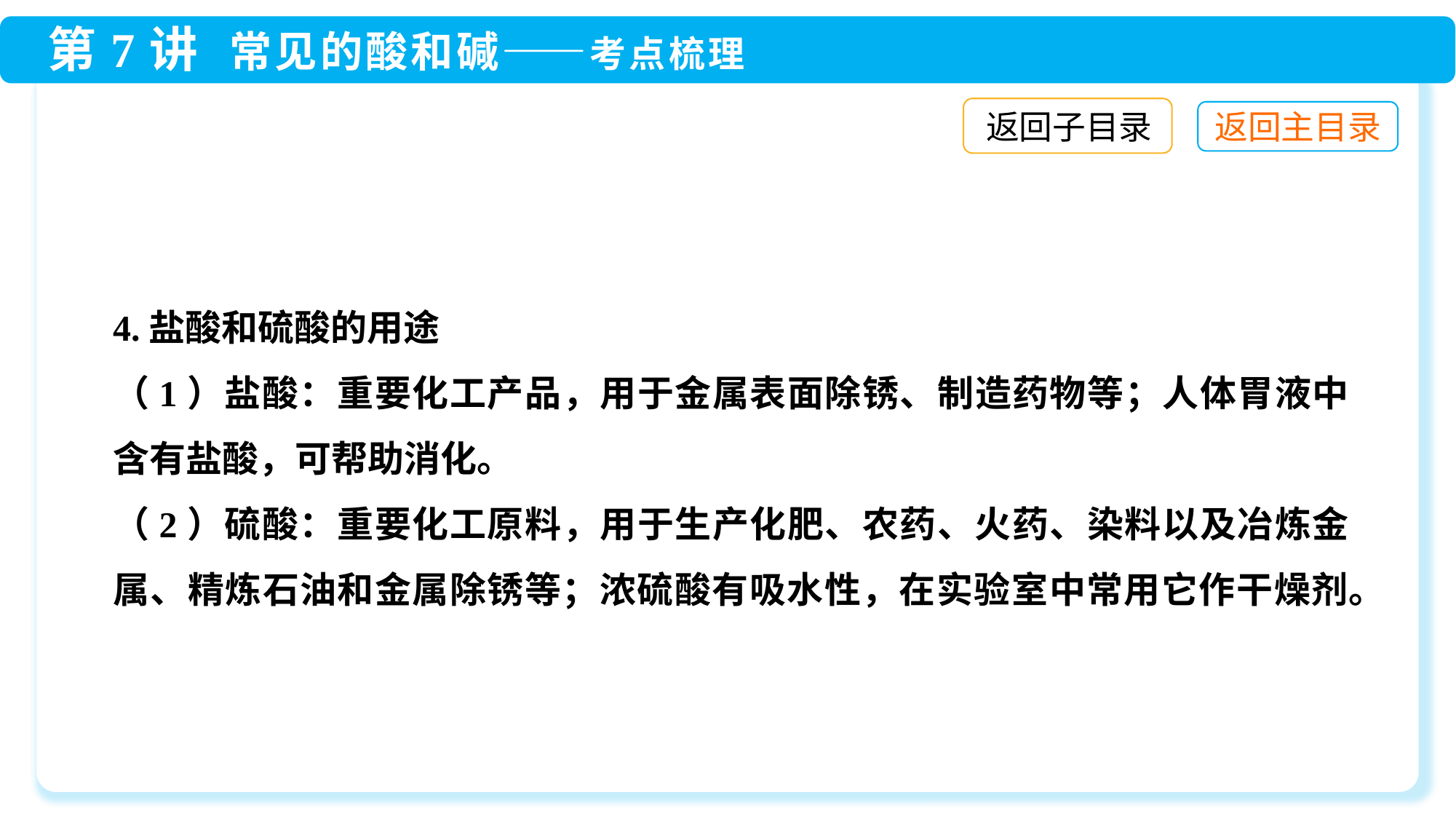

返回子目录
4.盐酸和硫酸的用途
（1）盐酸：重要化工产品，用于金属表面除锈、制造药物等；人体胃液中含有盐酸，可帮助消化。
（2）硫酸：重要化工原料，用于生产化肥、农药、火药、染料以及冶炼金属、精炼石油和金属除锈等；浓硫酸有吸水性，在实验室中常用它作干燥剂。